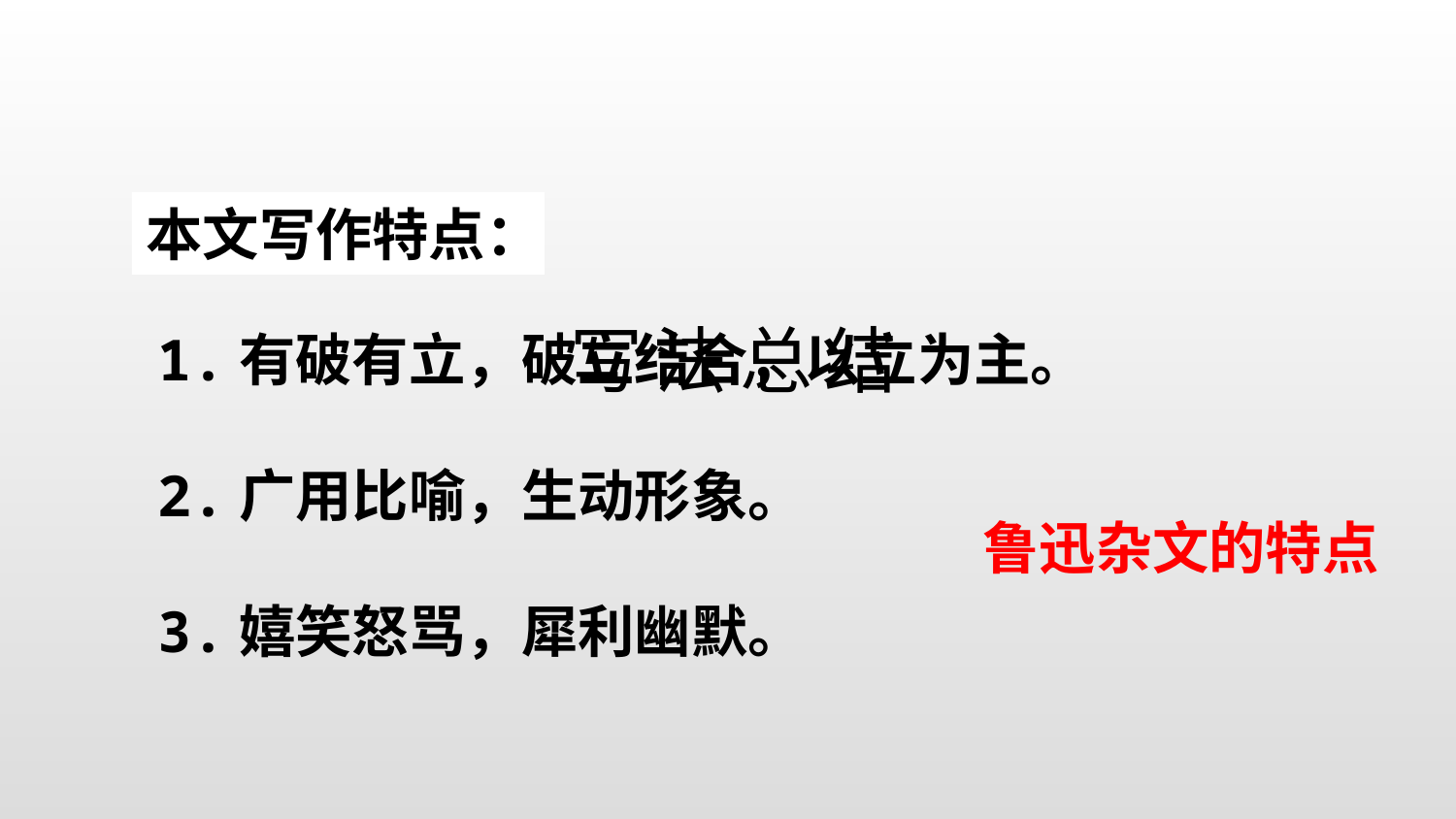

本文写作特点：
# 写法总结
1.有破有立，破立结合，以立为主。
2.广用比喻，生动形象。
鲁迅杂文的特点
3.嬉笑怒骂，犀利幽默。